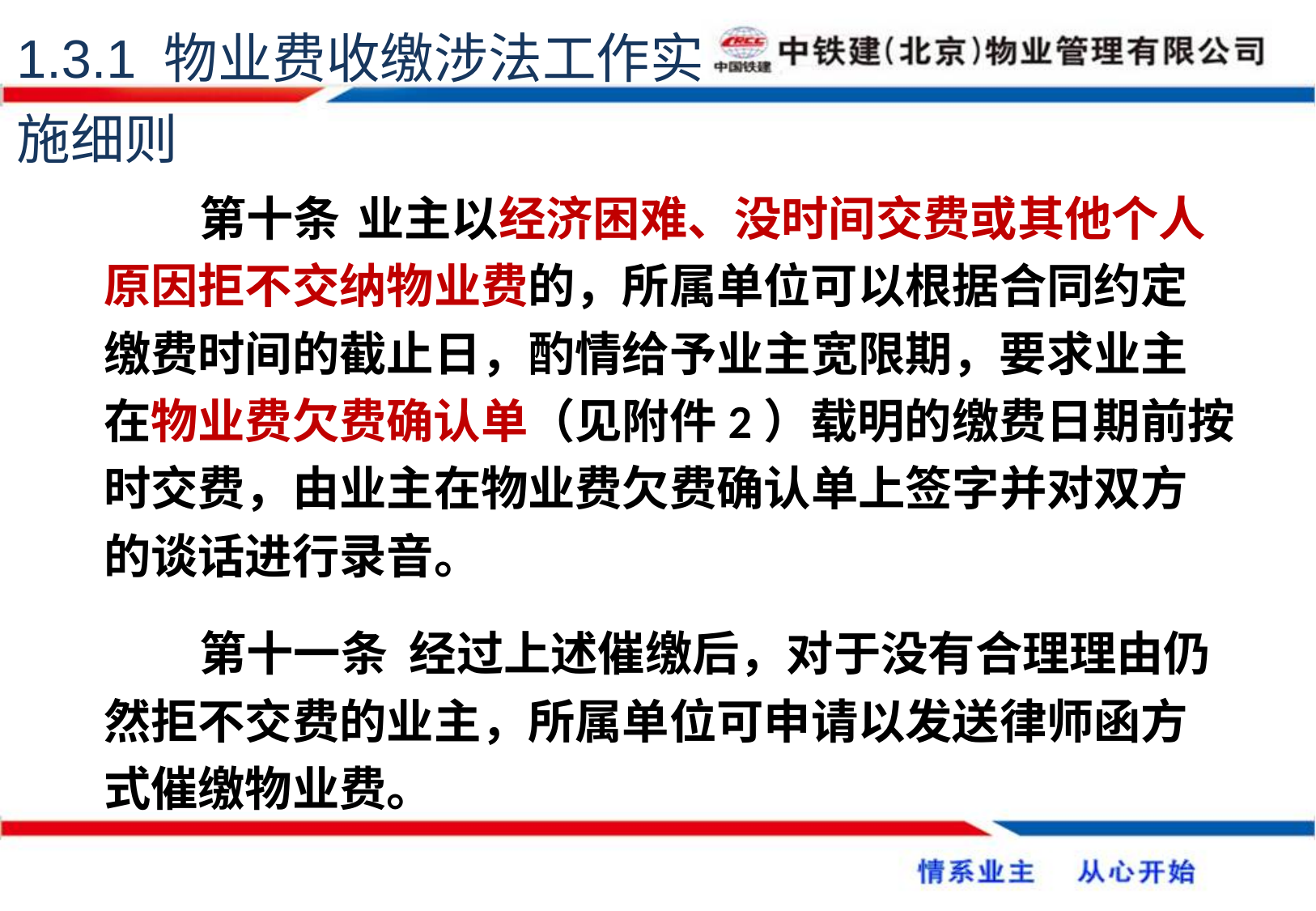

1.3.1 物业费收缴涉法工作实施细则
第十条	 业主以经济困难、没时间交费或其他个人原因拒不交纳物业费的，所属单位可以根据合同约定缴费时间的截止日，酌情给予业主宽限期，要求业主在物业费欠费确认单（见附件2）载明的缴费日期前按时交费，由业主在物业费欠费确认单上签字并对双方的谈话进行录音。
第十一条  经过上述催缴后，对于没有合理理由仍然拒不交费的业主，所属单位可申请以发送律师函方式催缴物业费。
62